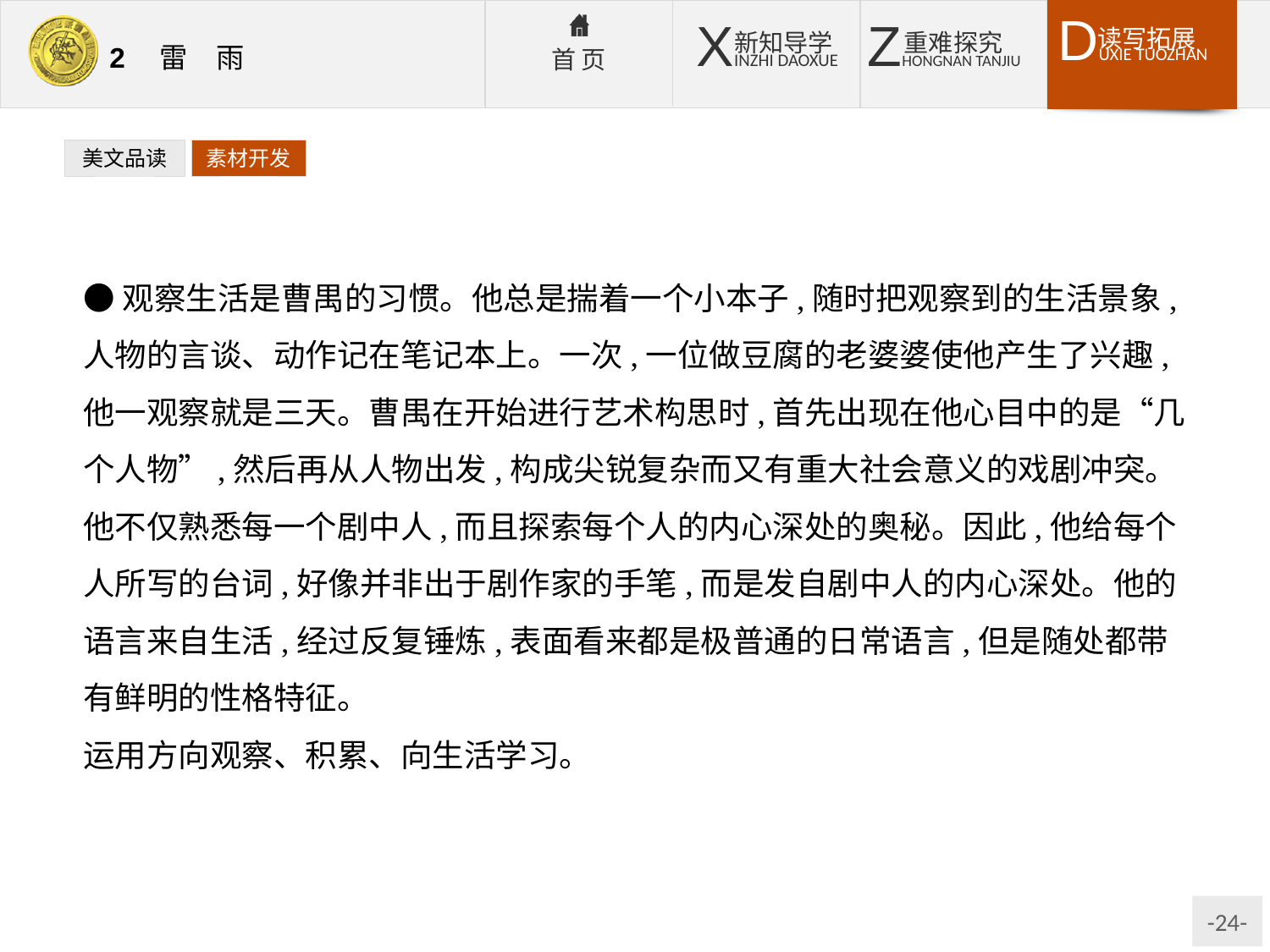

美文品读
素材开发
●观察生活是曹禺的习惯。他总是揣着一个小本子,随时把观察到的生活景象,人物的言谈、动作记在笔记本上。一次,一位做豆腐的老婆婆使他产生了兴趣,他一观察就是三天。曹禺在开始进行艺术构思时,首先出现在他心目中的是“几个人物”,然后再从人物出发,构成尖锐复杂而又有重大社会意义的戏剧冲突。他不仅熟悉每一个剧中人,而且探索每个人的内心深处的奥秘。因此,他给每个人所写的台词,好像并非出于剧作家的手笔,而是发自剧中人的内心深处。他的语言来自生活,经过反复锤炼,表面看来都是极普通的日常语言,但是随处都带有鲜明的性格特征。
运用方向观察、积累、向生活学习。